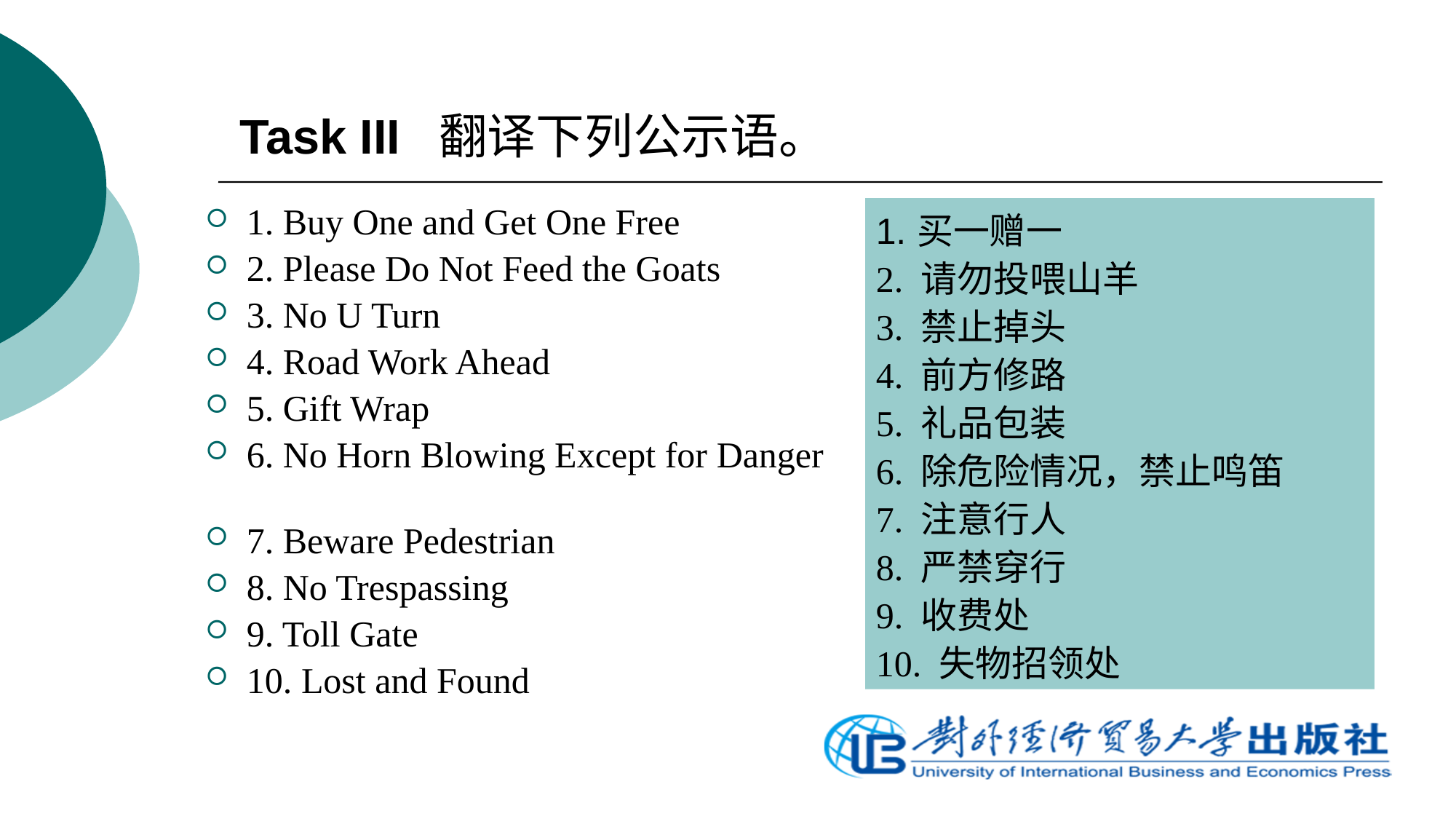

Task III  翻译下列公示语。
1. Buy One and Get One Free
2. Please Do Not Feed the Goats
3. No U Turn
4. Road Work Ahead
5. Gift Wrap
6. No Horn Blowing Except for Danger
7. Beware Pedestrian
8. No Trespassing
9. Toll Gate
10. Lost and Found
买一赠一
2. 请勿投喂山羊
3. 禁止掉头
4. 前方修路
5. 礼品包装
6. 除危险情况，禁止鸣笛
7. 注意行人
8. 严禁穿行
9. 收费处
10. 失物招领处